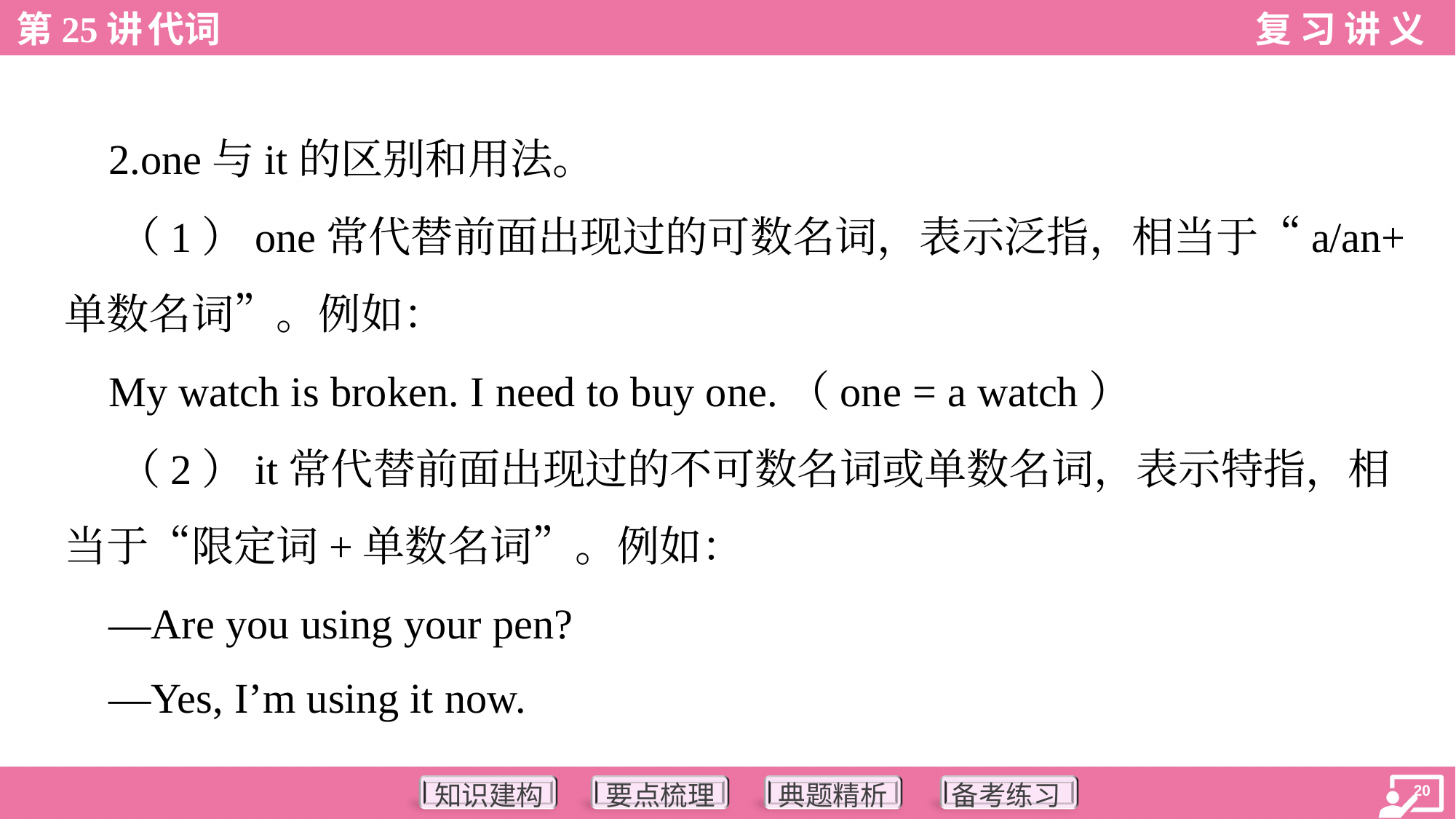

2.one与it的区别和用法。
    （1）one常代替前面出现过的可数名词，表示泛指，相当于“a/an+
单数名词”。例如：
    My watch is broken. I need to buy one.（one = a watch）
    （2）it常代替前面出现过的不可数名词或单数名词，表示特指，相
当于“限定词+单数名词”。例如：
    —Are you using your pen?
    —Yes, I’m using it now.